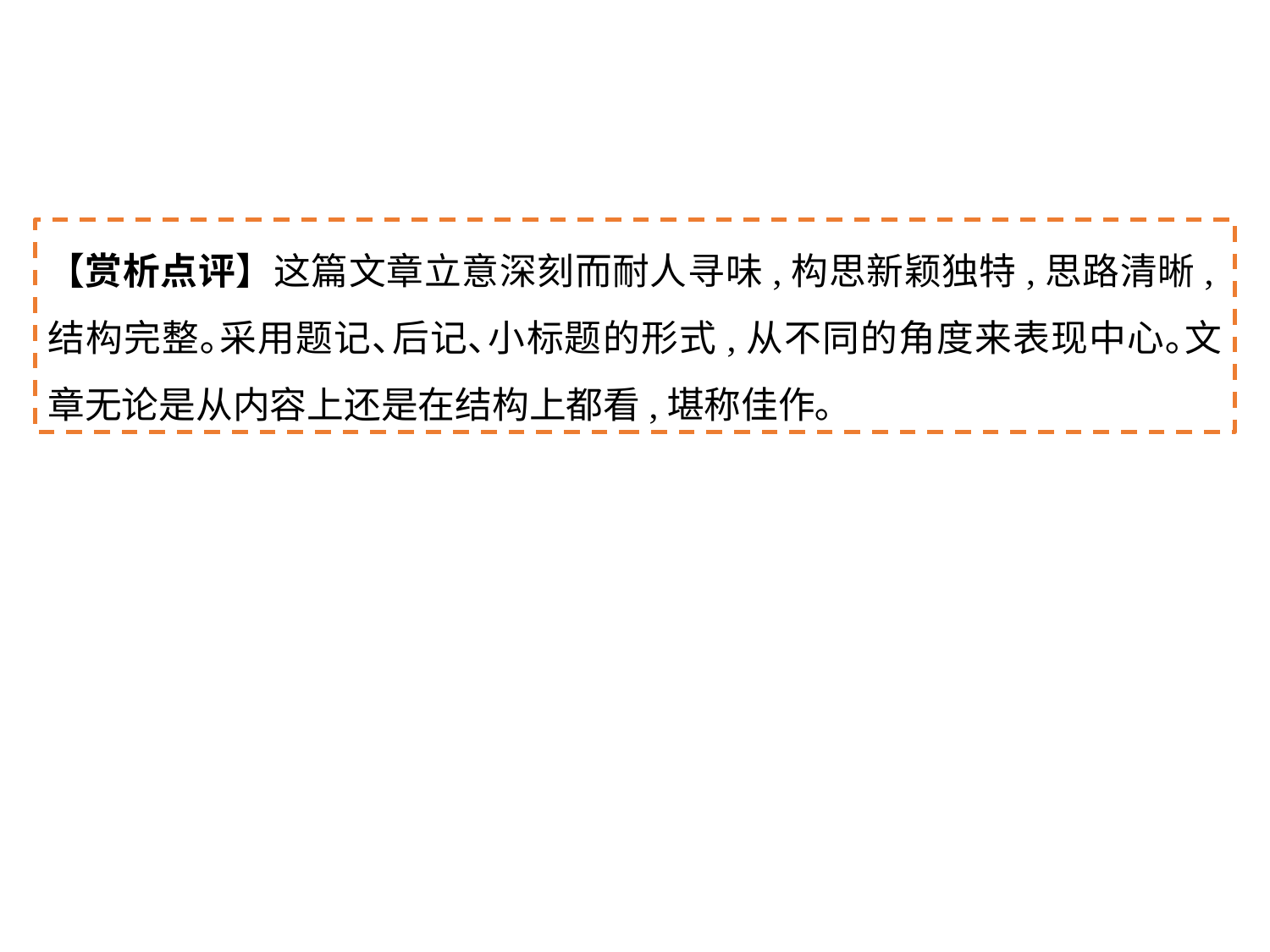

【赏析点评】这篇文章立意深刻而耐人寻味,构思新颖独特,思路清晰,结构完整｡采用题记､后记､小标题的形式,从不同的角度来表现中心｡文章无论是从内容上还是在结构上都看,堪称佳作｡